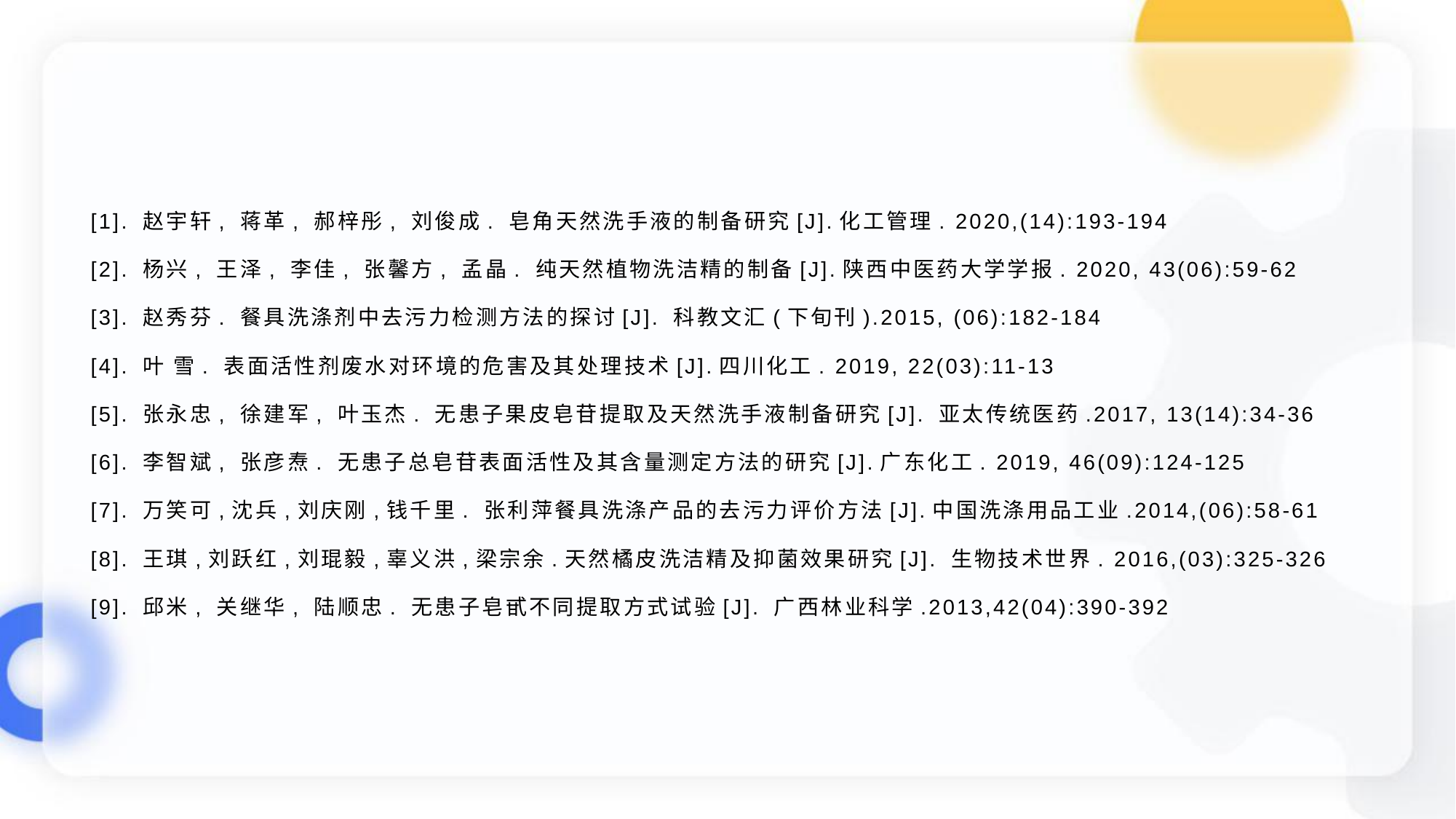

[1]. 赵宇轩, 蒋革, 郝梓彤, 刘俊成. 皂角天然洗手液的制备研究[J].化工管理. 2020,(14):193-194
[2]. 杨兴, 王泽, 李佳, 张馨方, 孟晶. 纯天然植物洗洁精的制备[J].陕西中医药大学学报. 2020, 43(06):59-62
[3]. 赵秀芬. 餐具洗涤剂中去污力检测方法的探讨[J]. 科教文汇(下旬刊).2015, (06):182-184
[4]. 叶 雪. 表面活性剂废水对环境的危害及其处理技术[J].四川化工. 2019, 22(03):11-13
[5]. 张永忠, 徐建军, 叶玉杰. 无患子果皮皂苷提取及天然洗手液制备研究[J]. 亚太传统医药.2017, 13(14):34-36
[6]. 李智斌, 张彦焘. 无患子总皂苷表面活性及其含量测定方法的研究[J].广东化工. 2019, 46(09):124-125
[7]. 万笑可,沈兵,刘庆刚,钱千里. 张利萍餐具洗涤产品的去污力评价方法[J].中国洗涤用品工业.2014,(06):58-61
[8]. 王琪,刘跃红,刘琨毅,辜义洪,梁宗余.天然橘皮洗洁精及抑菌效果研究[J]. 生物技术世界. 2016,(03):325-326
[9]. 邱米, 关继华, 陆顺忠. 无患子皂甙不同提取方式试验[J]. 广西林业科学.2013,42(04):390-392